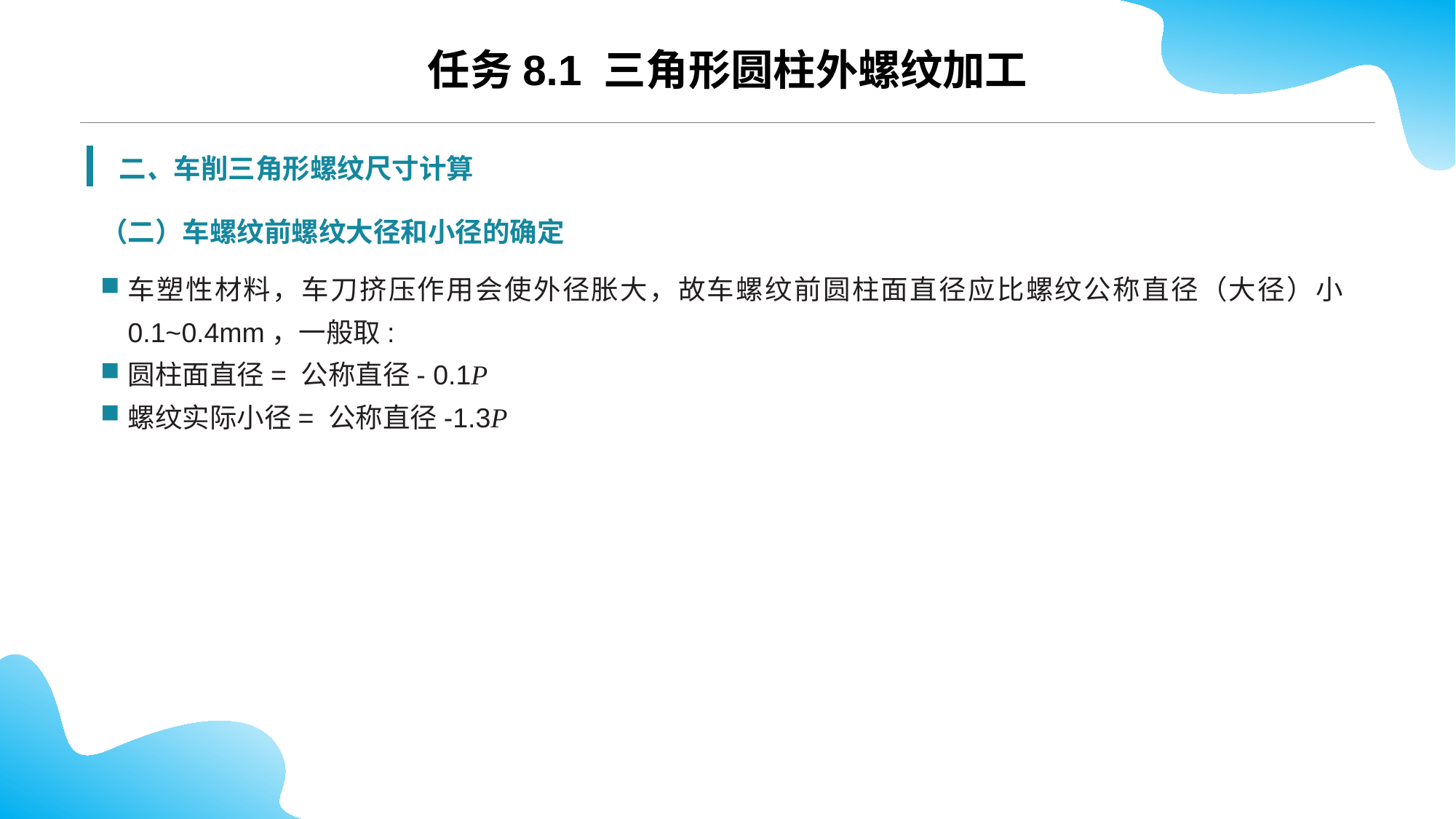

任务8.1 三角形圆柱外螺纹加工
二、车削三角形螺纹尺寸计算
（二）车螺纹前螺纹大径和小径的确定
车塑性材料，车刀挤压作用会使外径胀大，故车螺纹前圆柱面直径应比螺纹公称直径（大径）小0.1~0.4mm，一般取:
圆柱面直径= 公称直径- 0.1P
螺纹实际小径= 公称直径-1.3P